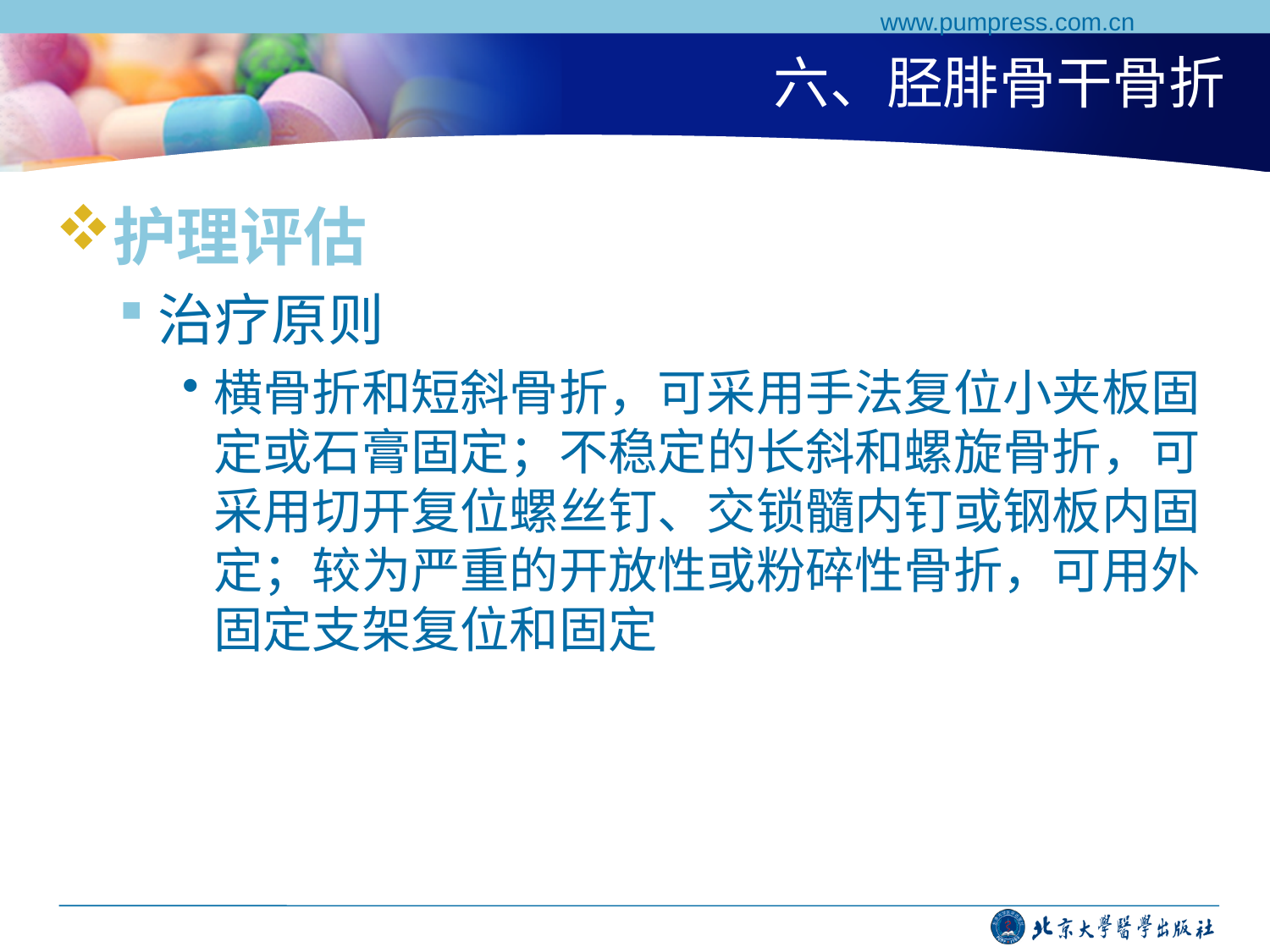

www.pumpress.com.cn
# 六、胫腓骨干骨折
护理评估
治疗原则
横骨折和短斜骨折，可采用手法复位小夹板固定或石膏固定；不稳定的长斜和螺旋骨折，可采用切开复位螺丝钉、交锁髓内钉或钢板内固定；较为严重的开放性或粉碎性骨折，可用外固定支架复位和固定